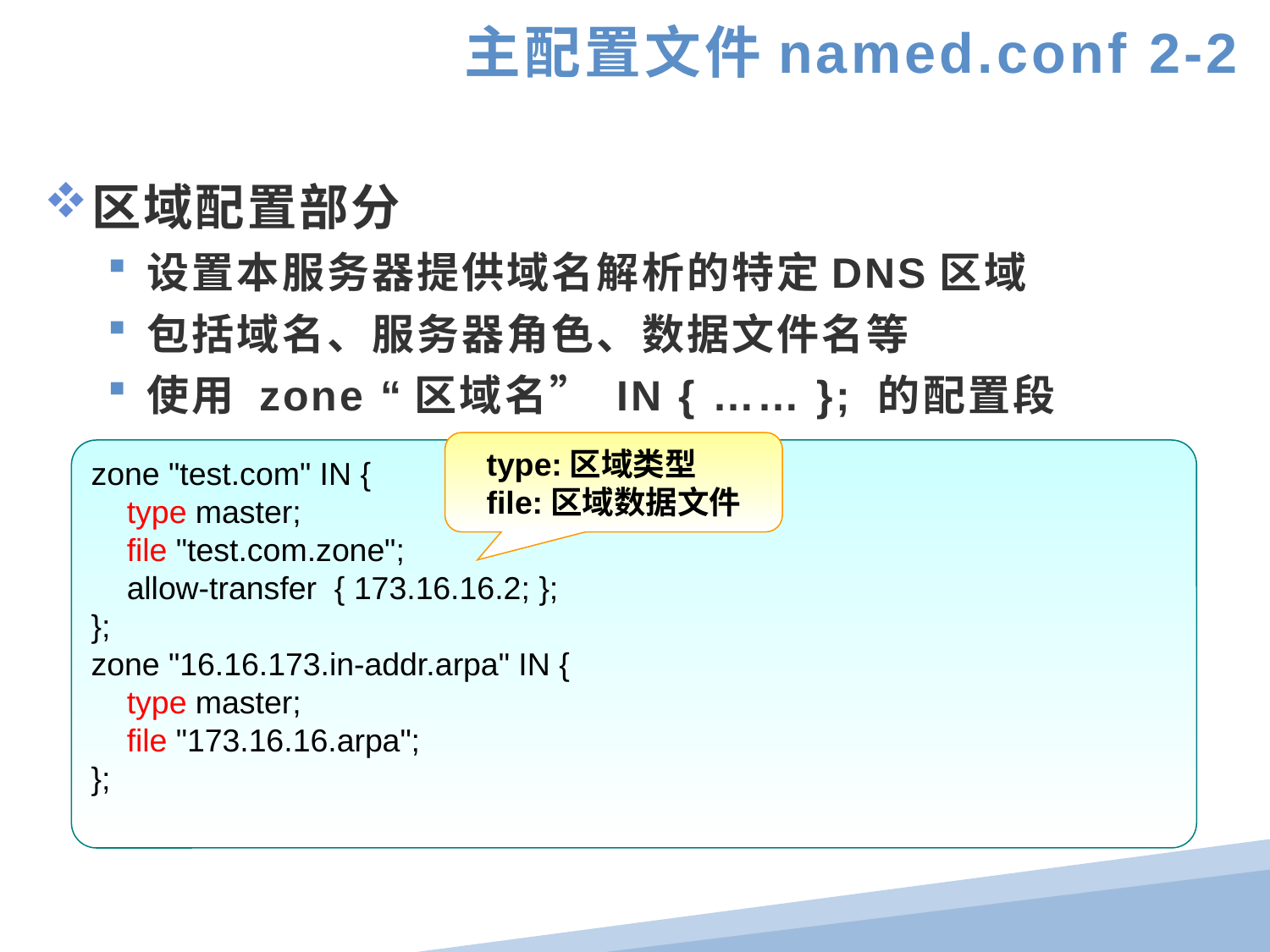

主配置文件named.conf 2-2
区域配置部分
设置本服务器提供域名解析的特定DNS区域
包括域名、服务器角色、数据文件名等
使用 zone “区域名” IN { …… }; 的配置段

type:区域类型
file:区域数据文件
zone "test.com" IN {
    type master;
    file "test.com.zone";
    allow-transfer  { 173.16.16.2; };
};
zone "16.16.173.in-addr.arpa" IN {
    type master;
    file "173.16.16.arpa";
};